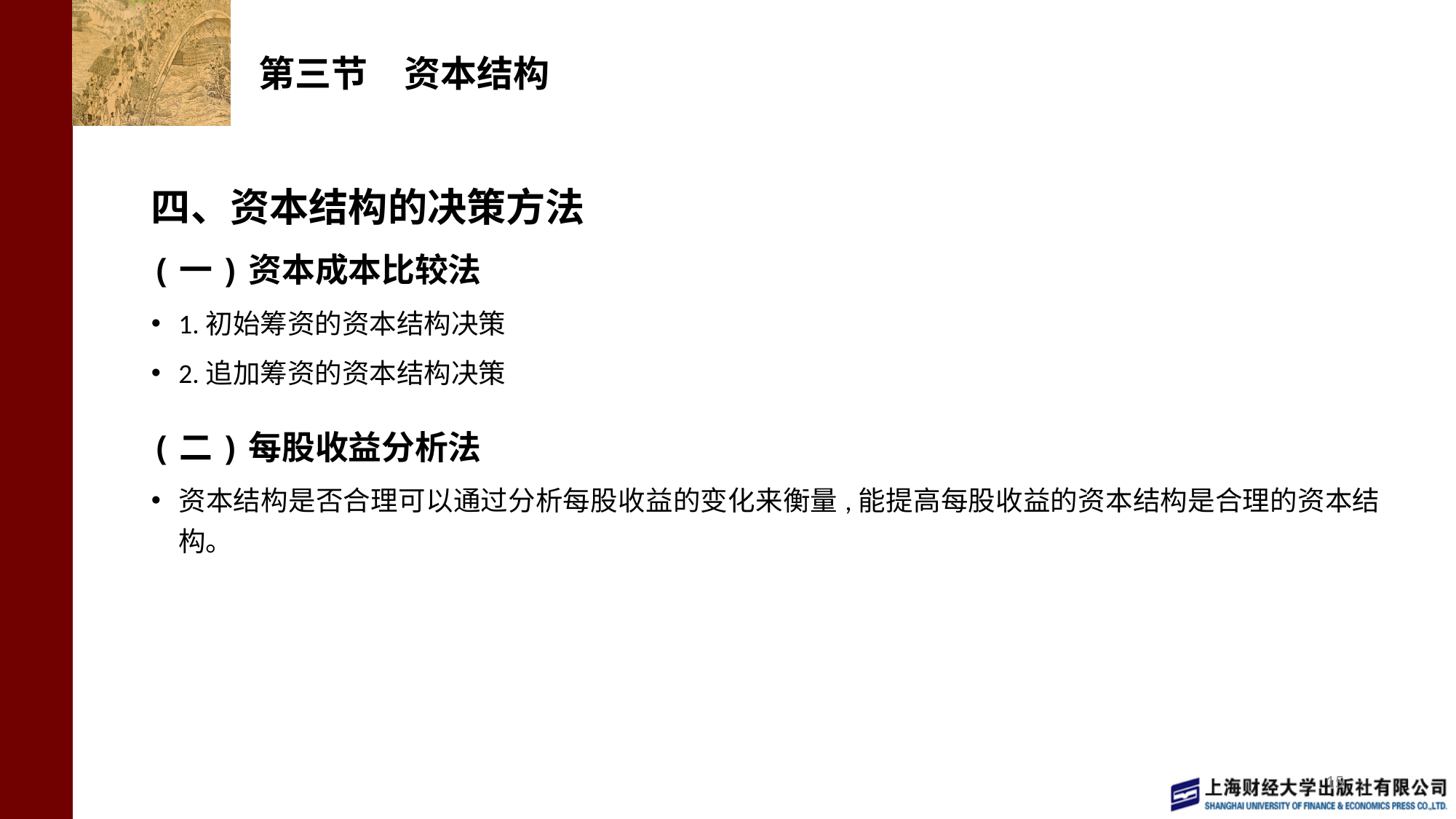

# 第三节　资本结构
四、资本结构的决策方法
(一)资本成本比较法
1.初始筹资的资本结构决策
2.追加筹资的资本结构决策
(二)每股收益分析法
资本结构是否合理可以通过分析每股收益的变化来衡量,能提高每股收益的资本结构是合理的资本结构。

15